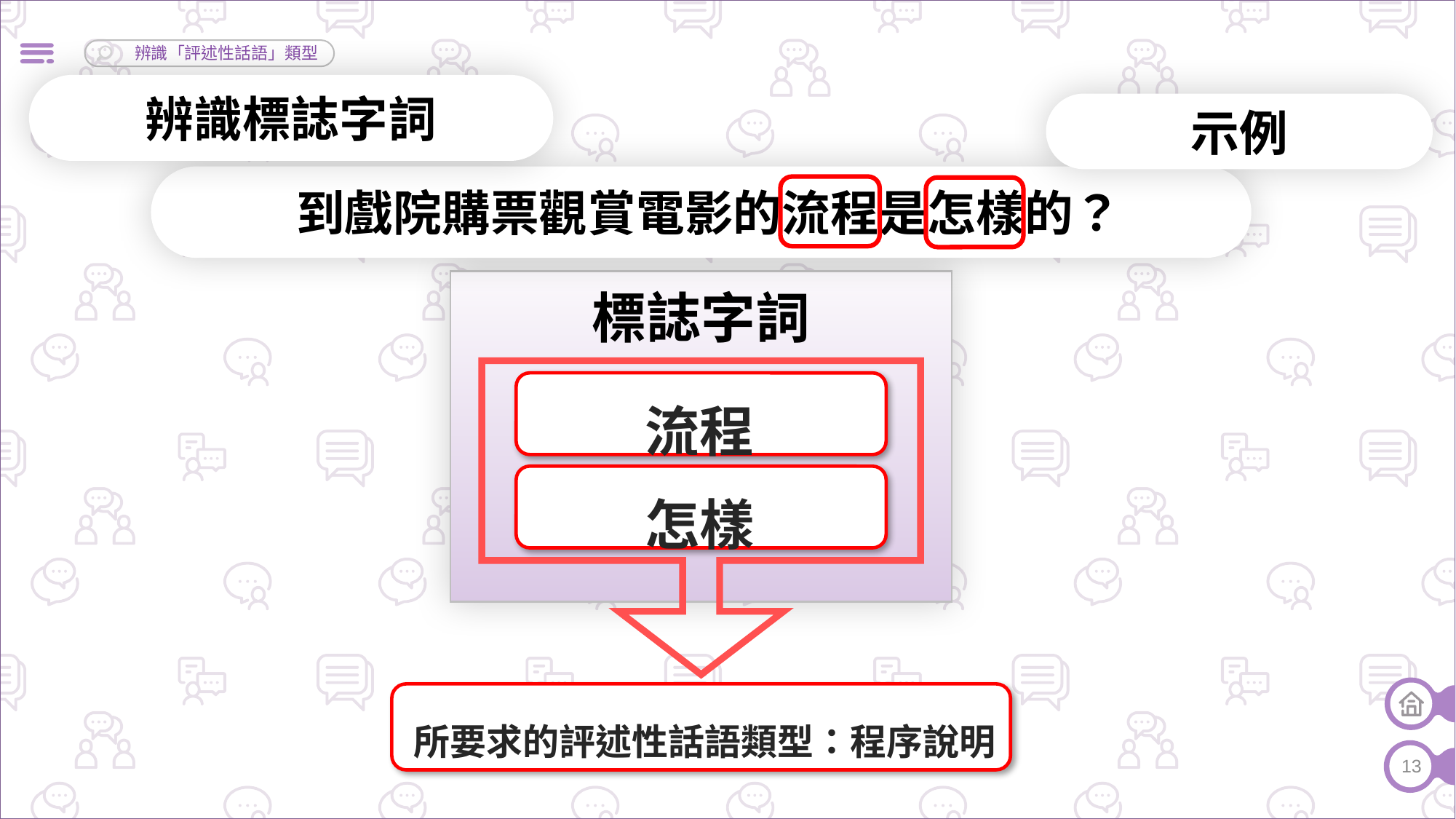

辨識標誌字詞
示例

到戲院購票觀賞電影的流程是怎樣的？

標誌字詞

流程

怎樣

所要求的評述性話語類型：程序說明

13